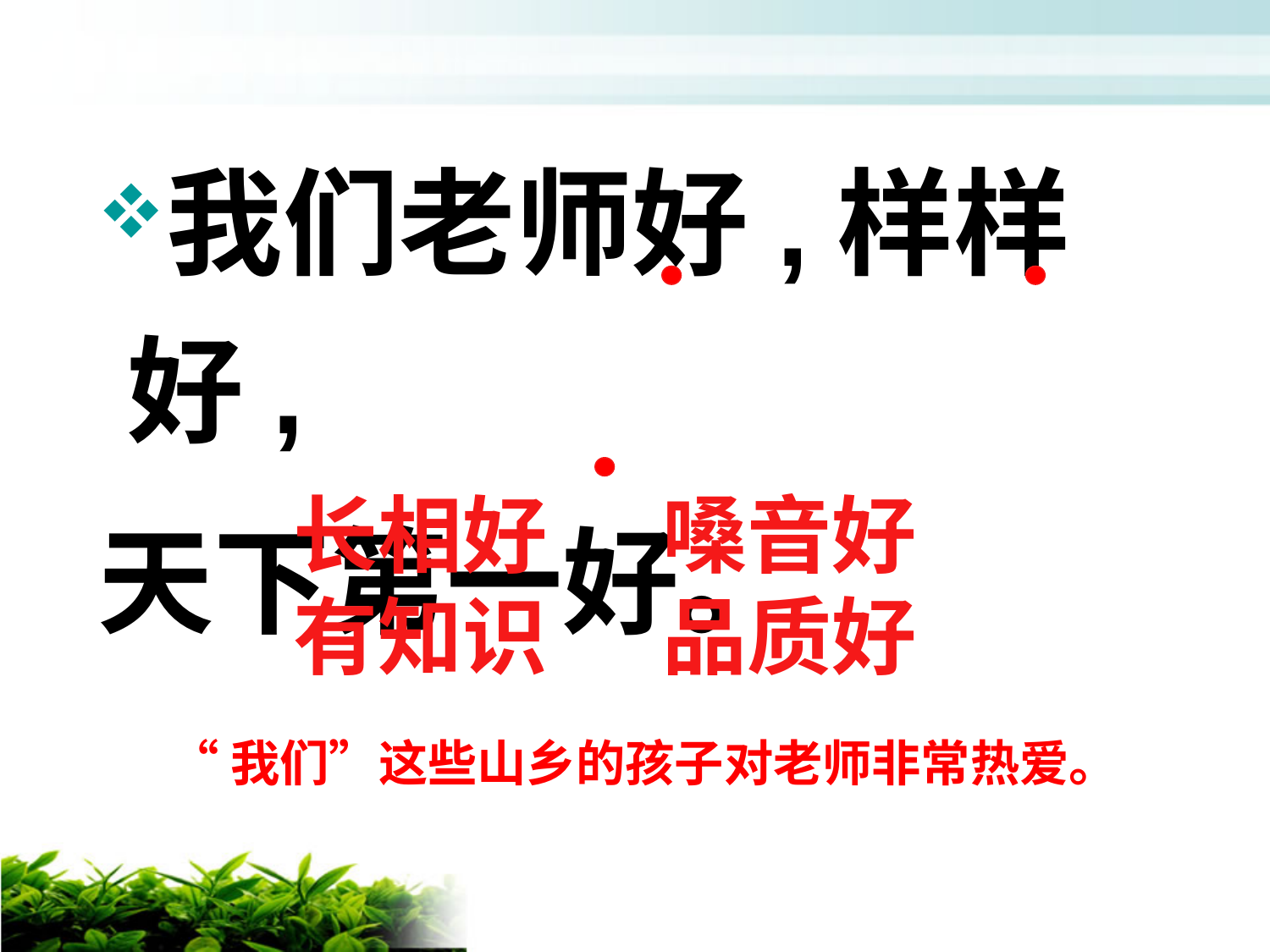

我们老师好,样样好,
天下第一好。

长相好      嗓音好
有知识      品质好
“我们”这些山乡的孩子对老师非常热爱。